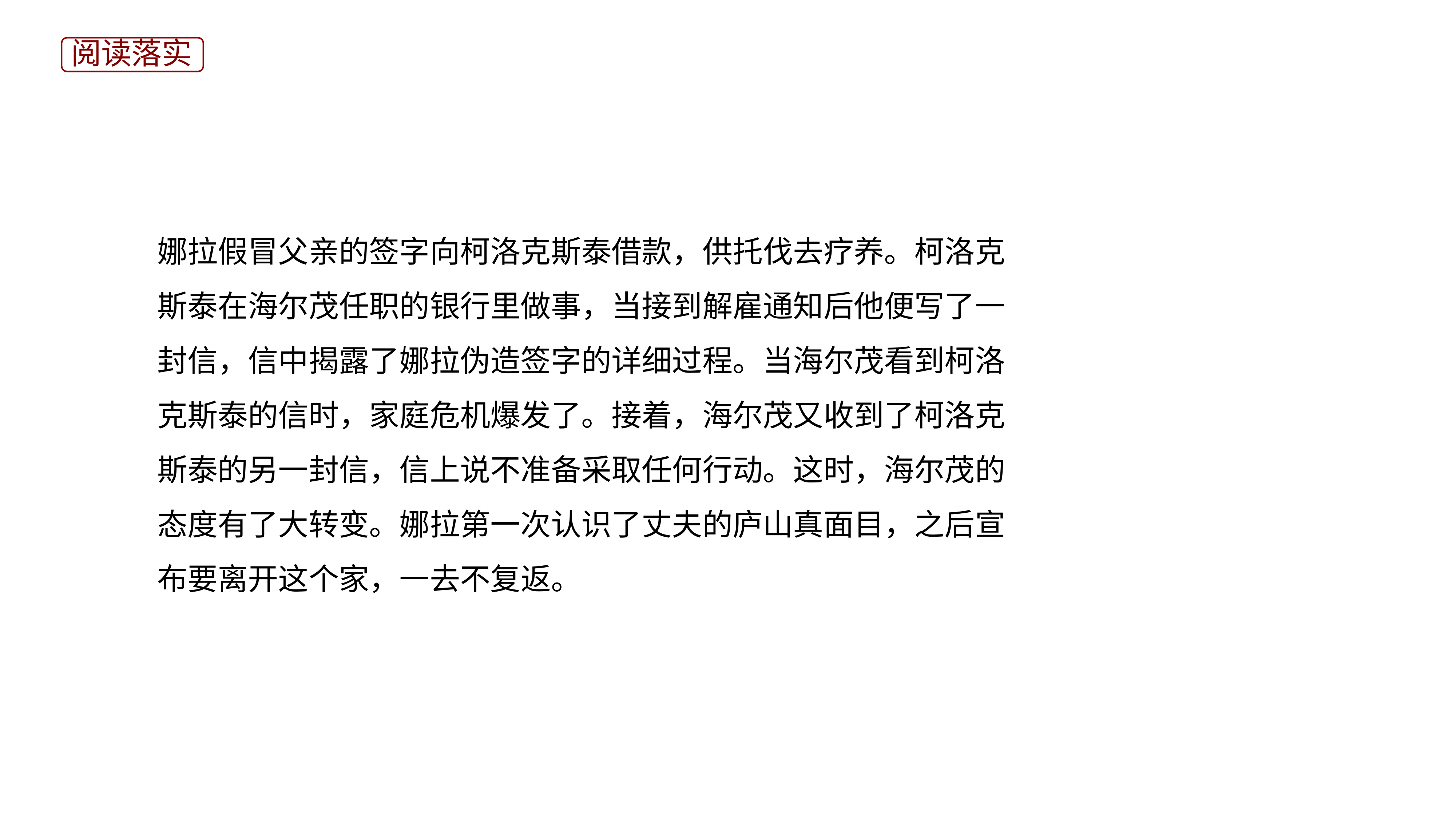

阅读落实

娜拉假冒父亲的签字向柯洛克斯泰借款，供托伐去疗养。柯洛克斯泰在海尔茂任职的银行里做事，当接到解雇通知后他便写了一封信，信中揭露了娜拉伪造签字的详细过程。当海尔茂看到柯洛克斯泰的信时，家庭危机爆发了。接着，海尔茂又收到了柯洛克斯泰的另一封信，信上说不准备采取任何行动。这时，海尔茂的态度有了大转变。娜拉第一次认识了丈夫的庐山真面目，之后宣布要离开这个家，一去不复返。